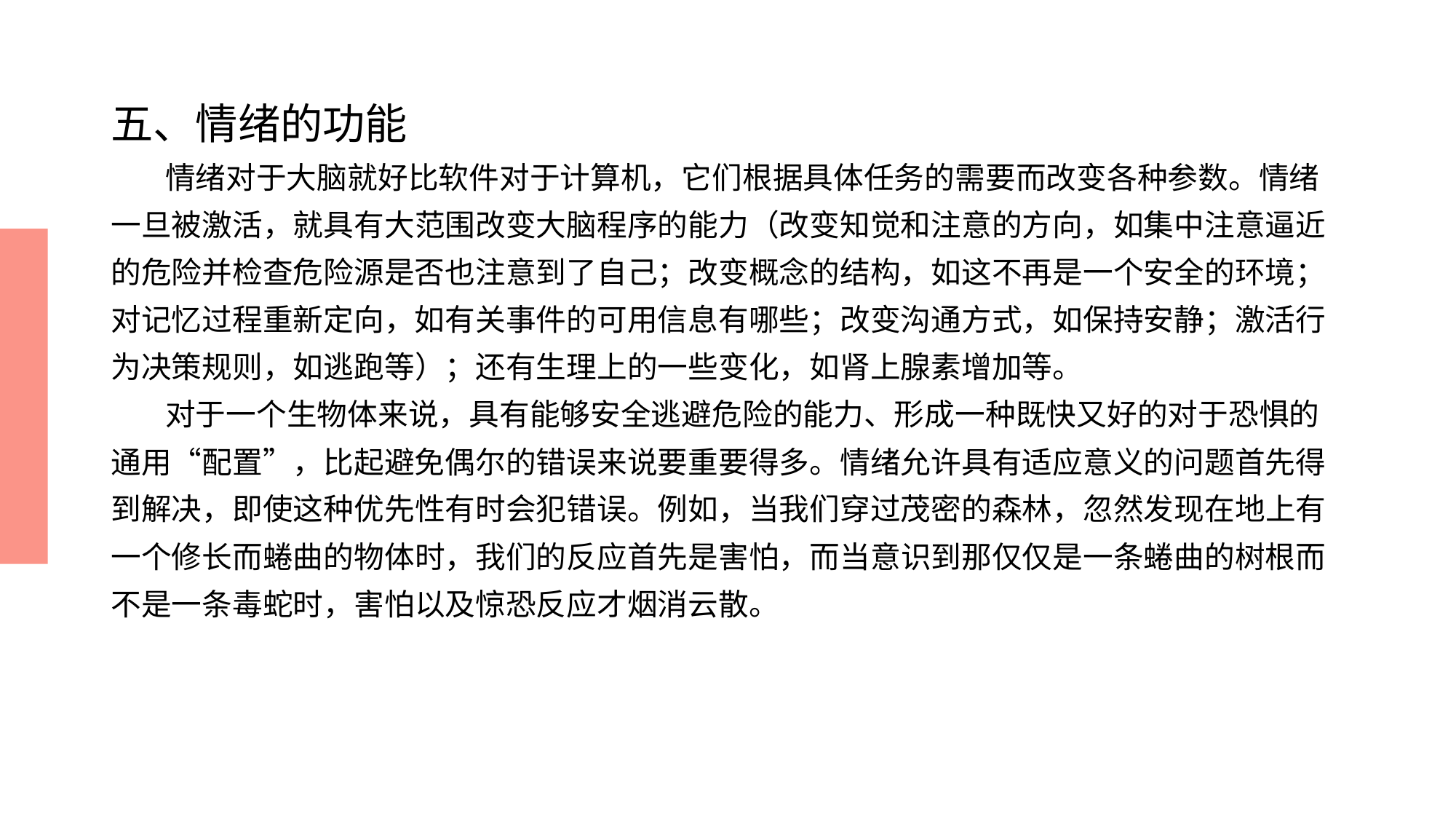

# 五、情绪的功能
       情绪对于大脑就好比软件对于计算机，它们根据具体任务的需要而改变各种参数。情绪一旦被激活，就具有大范围改变大脑程序的能力（改变知觉和注意的方向，如集中注意逼近的危险并检查危险源是否也注意到了自己；改变概念的结构，如这不再是一个安全的环境；对记忆过程重新定向，如有关事件的可用信息有哪些；改变沟通方式，如保持安静；激活行为决策规则，如逃跑等）；还有生理上的一些变化，如肾上腺素增加等。
       对于一个生物体来说，具有能够安全逃避危险的能力、形成一种既快又好的对于恐惧的通用“配置”，比起避免偶尔的错误来说要重要得多。情绪允许具有适应意义的问题首先得到解决，即使这种优先性有时会犯错误。例如，当我们穿过茂密的森林，忽然发现在地上有一个修长而蜷曲的物体时，我们的反应首先是害怕，而当意识到那仅仅是一条蜷曲的树根而不是一条毒蛇时，害怕以及惊恐反应才烟消云散。